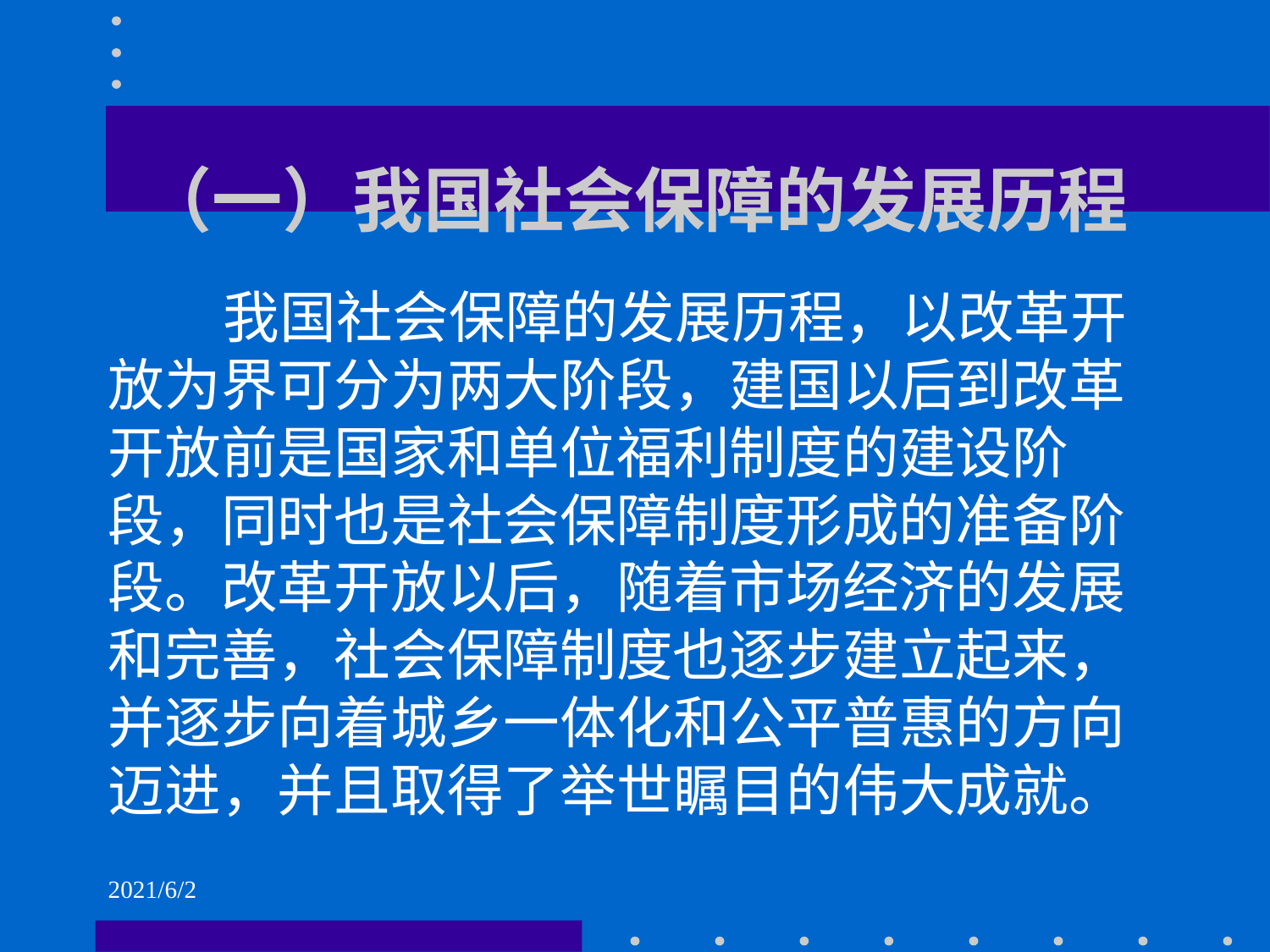

# （一）我国社会保障的发展历程
        我国社会保障的发展历程，以改革开放为界可分为两大阶段，建国以后到改革开放前是国家和单位福利制度的建设阶段，同时也是社会保障制度形成的准备阶段。改革开放以后，随着市场经济的发展和完善，社会保障制度也逐步建立起来，并逐步向着城乡一体化和公平普惠的方向迈进，并且取得了举世瞩目的伟大成就。

2021/6/2